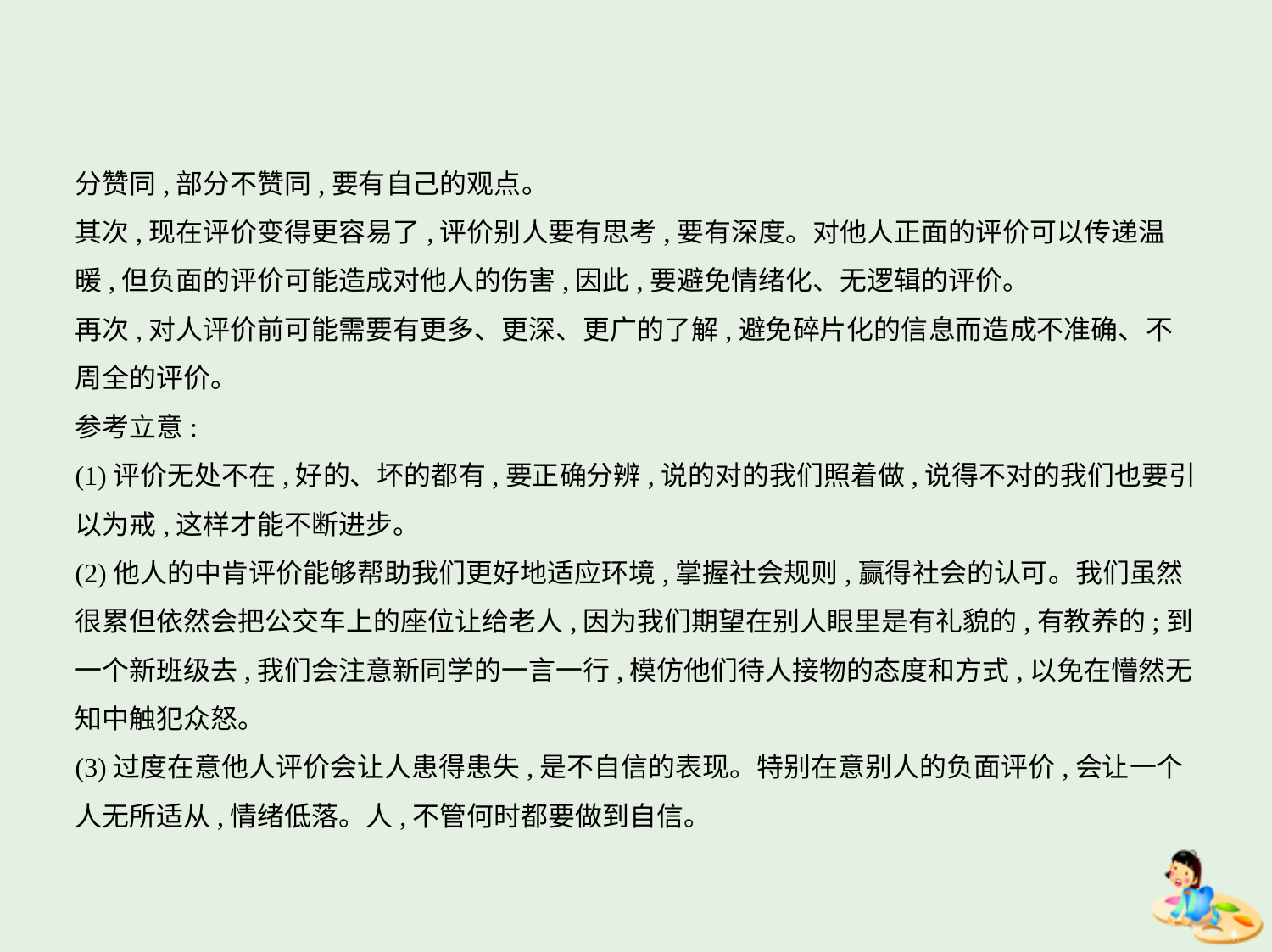

分赞同,部分不赞同,要有自己的观点。
其次,现在评价变得更容易了,评价别人要有思考,要有深度。对他人正面的评价可以传递温
暖,但负面的评价可能造成对他人的伤害,因此,要避免情绪化、无逻辑的评价。
再次,对人评价前可能需要有更多、更深、更广的了解,避免碎片化的信息而造成不准确、不
周全的评价。
参考立意:
(1)评价无处不在,好的、坏的都有,要正确分辨,说的对的我们照着做,说得不对的我们也要引
以为戒,这样才能不断进步。
(2)他人的中肯评价能够帮助我们更好地适应环境,掌握社会规则,赢得社会的认可。我们虽然
很累但依然会把公交车上的座位让给老人,因为我们期望在别人眼里是有礼貌的,有教养的;到
一个新班级去,我们会注意新同学的一言一行,模仿他们待人接物的态度和方式,以免在懵然无
知中触犯众怒。
(3)过度在意他人评价会让人患得患失,是不自信的表现。特别在意别人的负面评价,会让一个
人无所适从,情绪低落。人,不管何时都要做到自信。